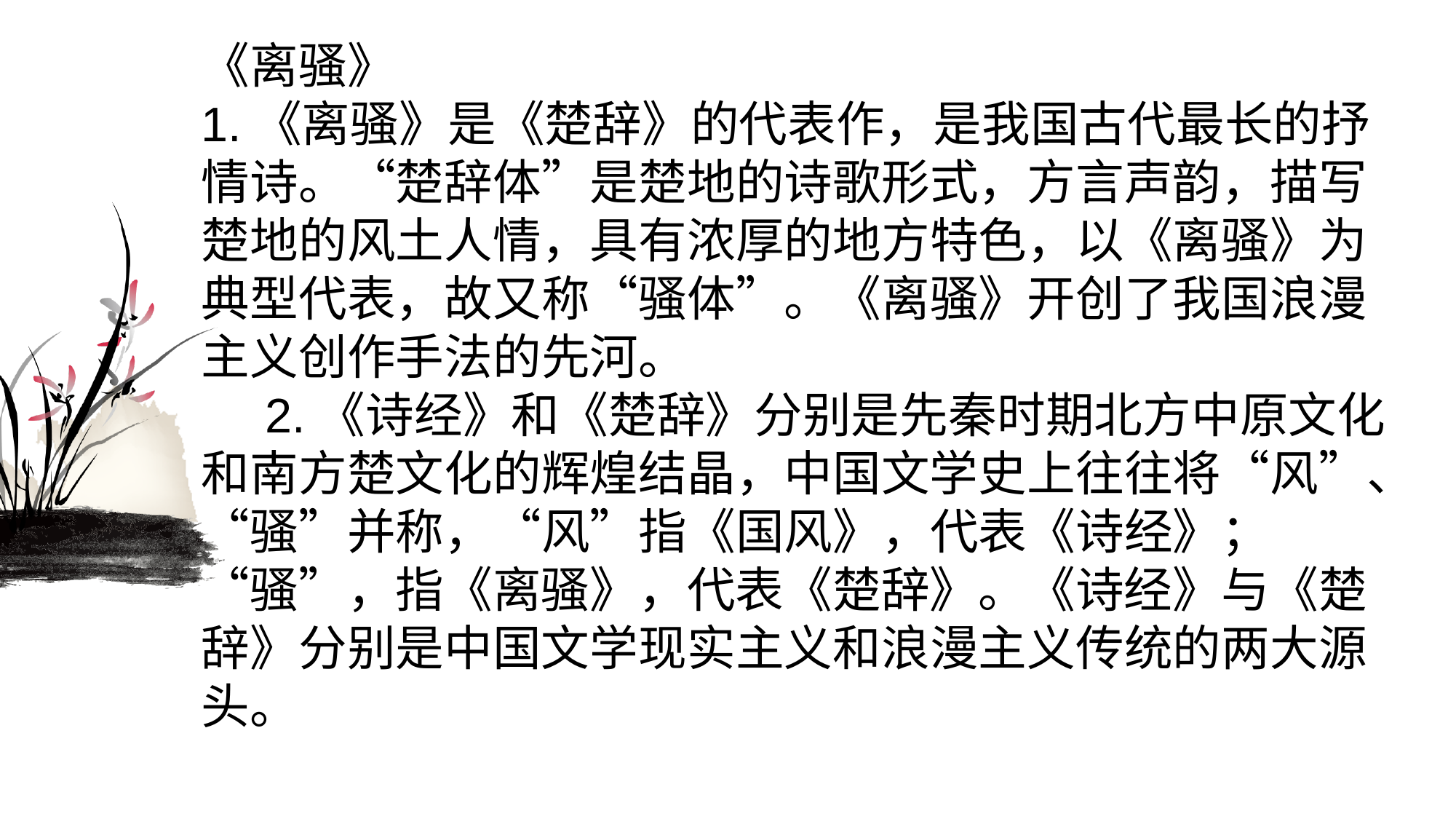

《离骚》1.《离骚》是《楚辞》的代表作，是我国古代最长的抒情诗。“楚辞体”是楚地的诗歌形式，方言声韵，描写楚地的风土人情，具有浓厚的地方特色，以《离骚》为典型代表，故又称“骚体”。《离骚》开创了我国浪漫主义创作手法的先河。2.《诗经》和《楚辞》分别是先秦时期北方中原文化和南方楚文化的辉煌结晶，中国文学史上往往将“风”、“骚”并称，“风”指《国风》，代表《诗经》；“骚”，指《离骚》，代表《楚辞》。《诗经》与《楚辞》分别是中国文学现实主义和浪漫主义传统的两大源头。